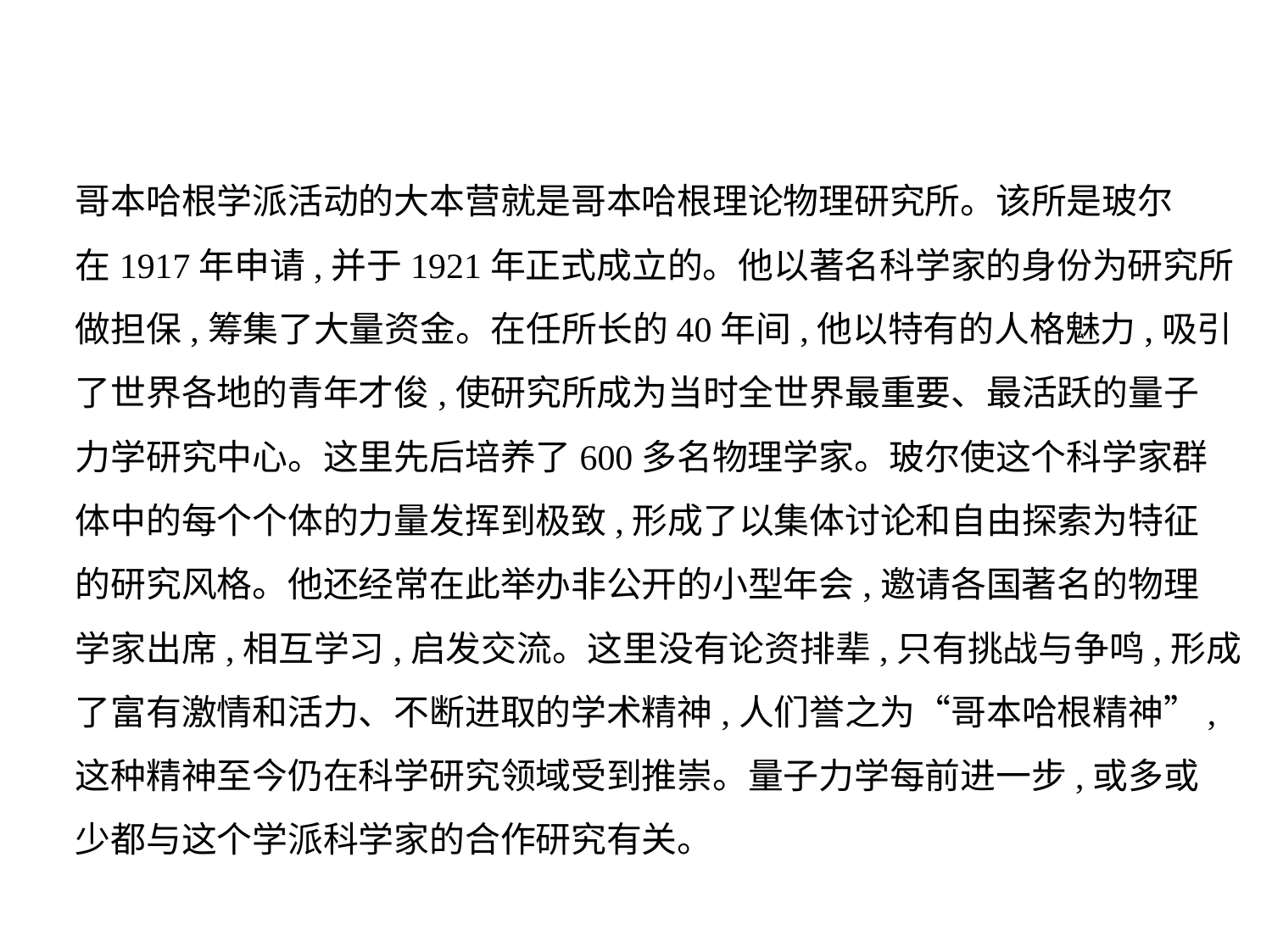

哥本哈根学派活动的大本营就是哥本哈根理论物理研究所。该所是玻尔
在1917年申请,并于1921年正式成立的。他以著名科学家的身份为研究所
做担保,筹集了大量资金。在任所长的40年间,他以特有的人格魅力,吸引
了世界各地的青年才俊,使研究所成为当时全世界最重要、最活跃的量子
力学研究中心。这里先后培养了600多名物理学家。玻尔使这个科学家群
体中的每个个体的力量发挥到极致,形成了以集体讨论和自由探索为特征
的研究风格。他还经常在此举办非公开的小型年会,邀请各国著名的物理
学家出席,相互学习,启发交流。这里没有论资排辈,只有挑战与争鸣,形成
了富有激情和活力、不断进取的学术精神,人们誉之为“哥本哈根精神”,
这种精神至今仍在科学研究领域受到推崇。量子力学每前进一步,或多或
少都与这个学派科学家的合作研究有关。